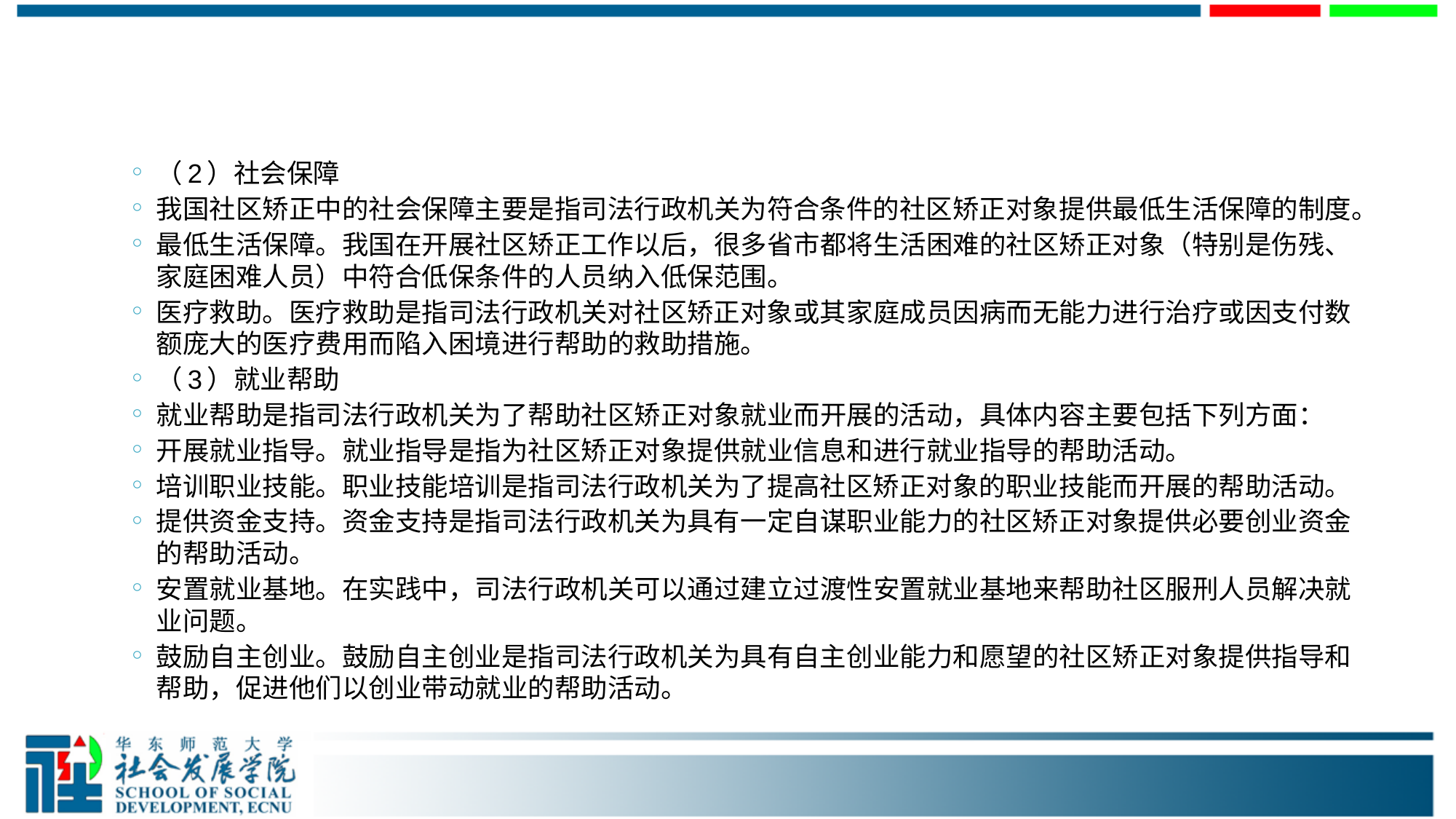

#
（2）社会保障
我国社区矫正中的社会保障主要是指司法行政机关为符合条件的社区矫正对象提供最低生活保障的制度。
最低生活保障。我国在开展社区矫正工作以后，很多省市都将生活困难的社区矫正对象（特别是伤残、家庭困难人员）中符合低保条件的人员纳入低保范围。
医疗救助。医疗救助是指司法行政机关对社区矫正对象或其家庭成员因病而无能力进行治疗或因支付数额庞大的医疗费用而陷入困境进行帮助的救助措施。
（3）就业帮助
就业帮助是指司法行政机关为了帮助社区矫正对象就业而开展的活动，具体内容主要包括下列方面：
开展就业指导。就业指导是指为社区矫正对象提供就业信息和进行就业指导的帮助活动。
培训职业技能。职业技能培训是指司法行政机关为了提高社区矫正对象的职业技能而开展的帮助活动。
提供资金支持。资金支持是指司法行政机关为具有一定自谋职业能力的社区矫正对象提供必要创业资金的帮助活动。
安置就业基地。在实践中，司法行政机关可以通过建立过渡性安置就业基地来帮助社区服刑人员解决就业问题。
鼓励自主创业。鼓励自主创业是指司法行政机关为具有自主创业能力和愿望的社区矫正对象提供指导和帮助，促进他们以创业带动就业的帮助活动。